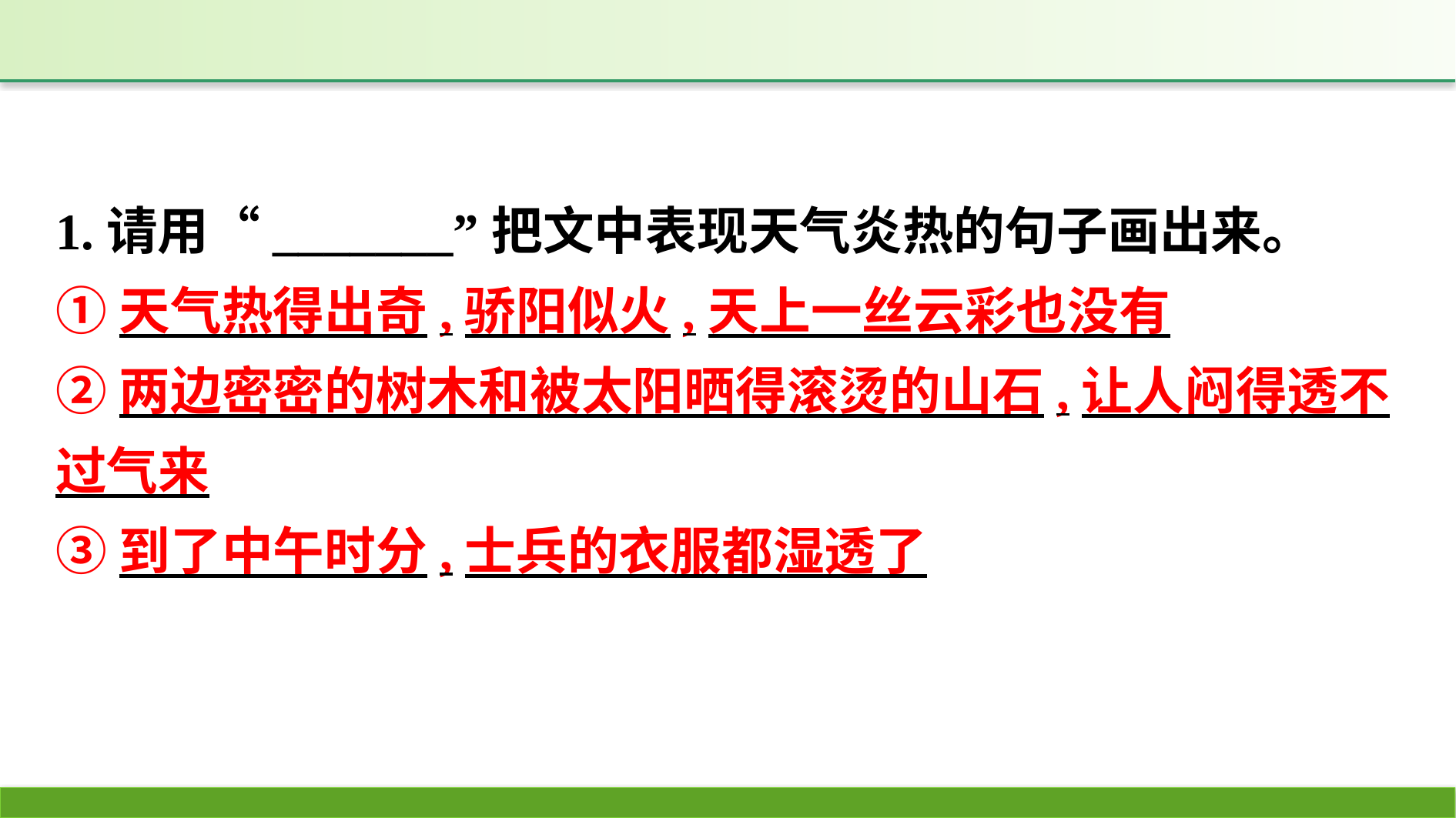

1.请用“_______”把文中表现天气炎热的句子画出来。
①天气热得出奇,骄阳似火,天上一丝云彩也没有
②两边密密的树木和被太阳晒得滚烫的山石,让人闷得透不过气来
③到了中午时分,士兵的衣服都湿透了